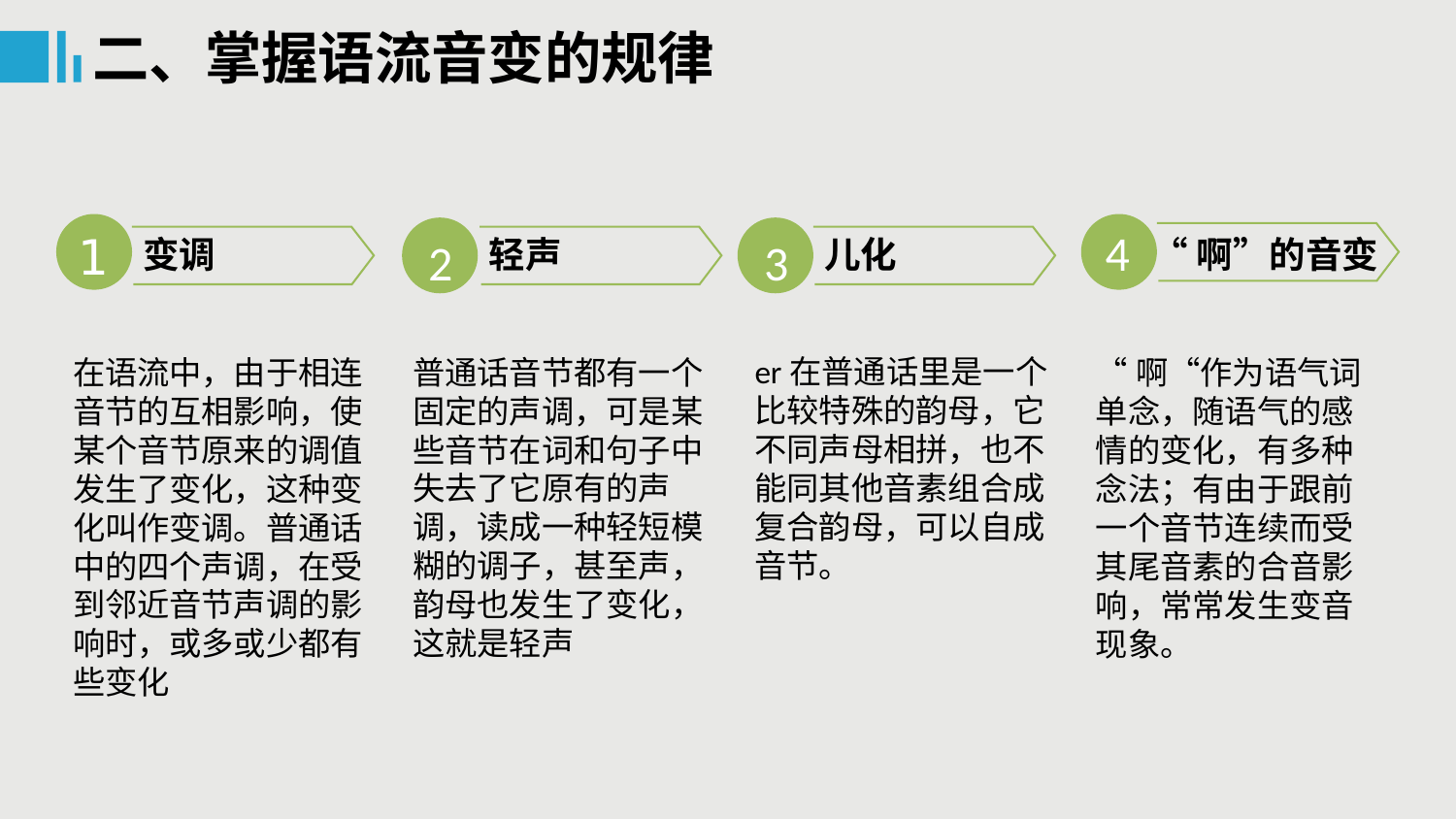

二、掌握语流音变的规律

1
2
3

4

变调
轻声
儿化
“啊”的音变
在语流中，由于相连音节的互相影响，使某个音节原来的调值发生了变化，这种变化叫作变调。普通话中的四个声调，在受到邻近音节声调的影响时，或多或少都有些变化
普通话音节都有一个固定的声调，可是某些音节在词和句子中失去了它原有的声调，读成一种轻短模糊的调子，甚至声，韵母也发生了变化，这就是轻声
er在普通话里是一个比较特殊的韵母，它不同声母相拼，也不能同其他音素组合成复合韵母，可以自成音节。
“啊“作为语气词单念，随语气的感情的变化，有多种念法；有由于跟前一个音节连续而受其尾音素的合音影响，常常发生变音现象。